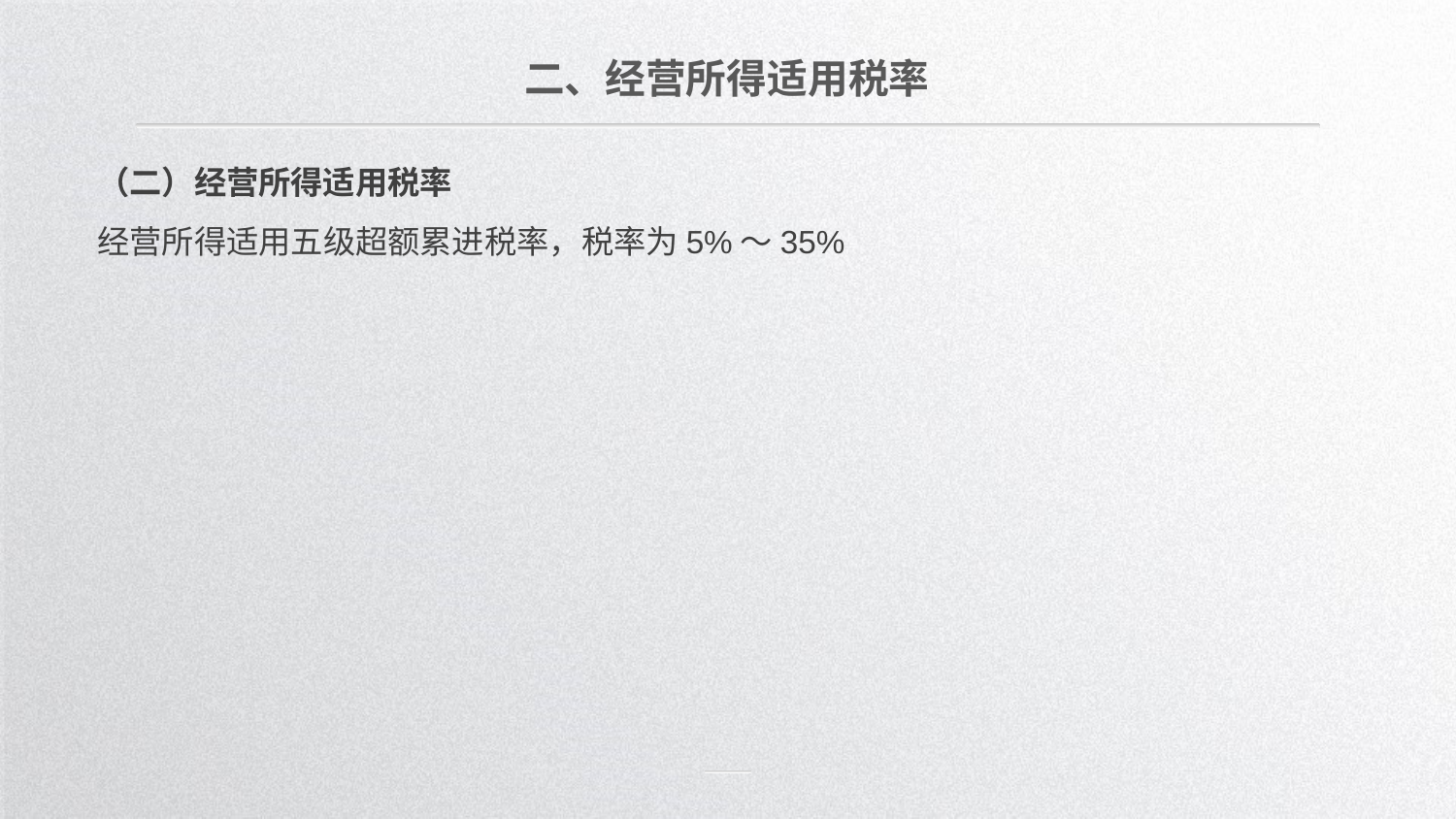

二、经营所得适用税率
（二）经营所得适用税率
经营所得适用五级超额累进税率，税率为5%～35%